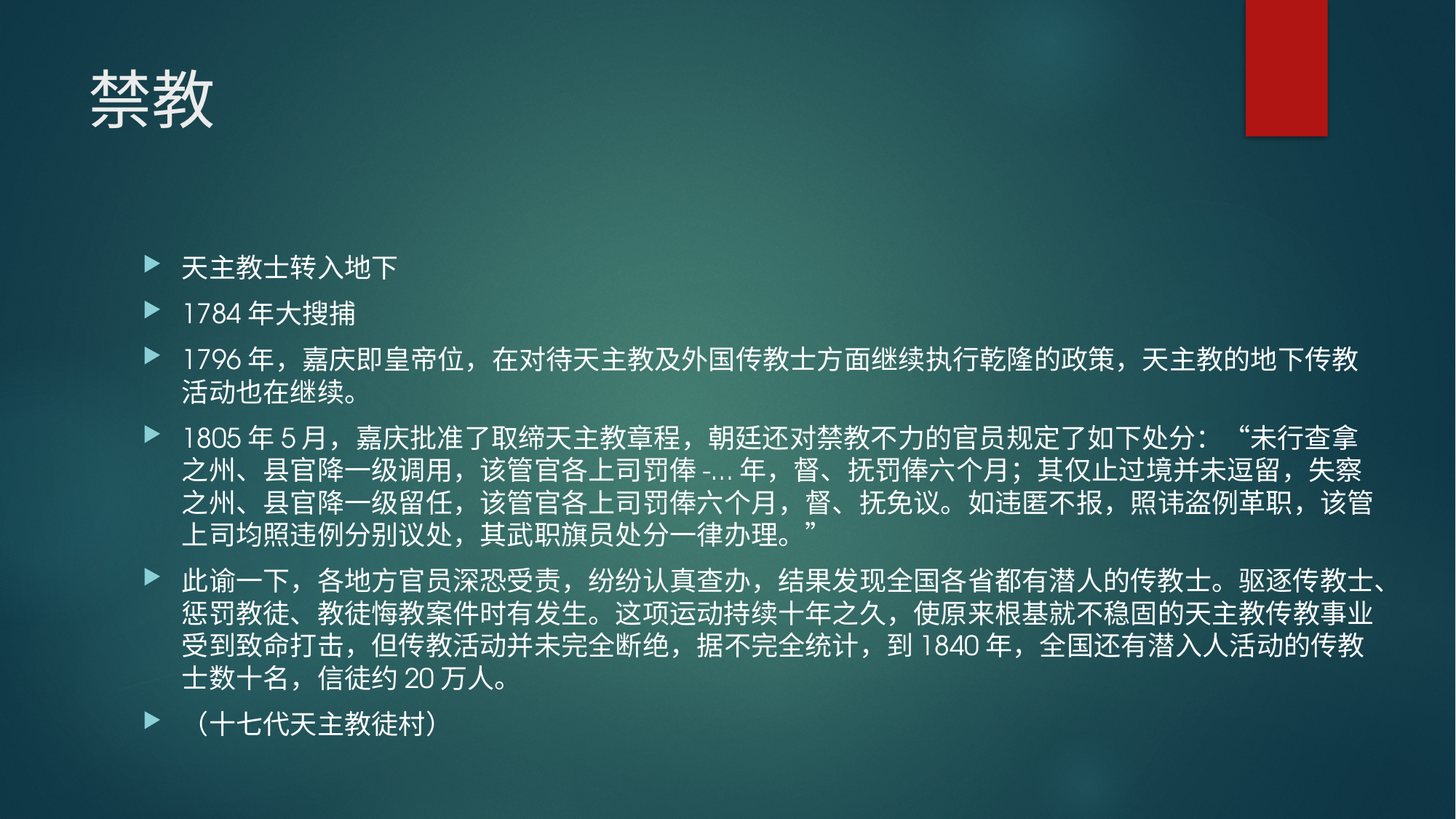

# 禁教
天主教士转入地下
1784年大搜捕
1796年，嘉庆即皇帝位，在对待天主教及外国传教士方面继续执行乾隆的政策，天主教的地下传教活动也在继续。
1805年5月，嘉庆批准了取缔天主教章程，朝廷还对禁教不力的官员规定了如下处分：“未行查拿之州、县官降一级调用，该管官各上司罚俸-…年，督、抚罚俸六个月；其仅止过境并未逗留，失察之州、县官降一级留任，该管官各上司罚俸六个月，督、抚免议。如违匿不报，照讳盗例革职，该管上司均照违例分别议处，其武职旗员处分一律办理。”
此谕一下，各地方官员深恐受责，纷纷认真查办，结果发现全国各省都有潜人的传教士。驱逐传教士、惩罚教徒、教徒悔教案件时有发生。这项运动持续十年之久，使原来根基就不稳固的天主教传教事业受到致命打击，但传教活动并未完全断绝，据不完全统计，到1840年，全国还有潜入人活动的传教士数十名，信徒约20万人。
（十七代天主教徒村）